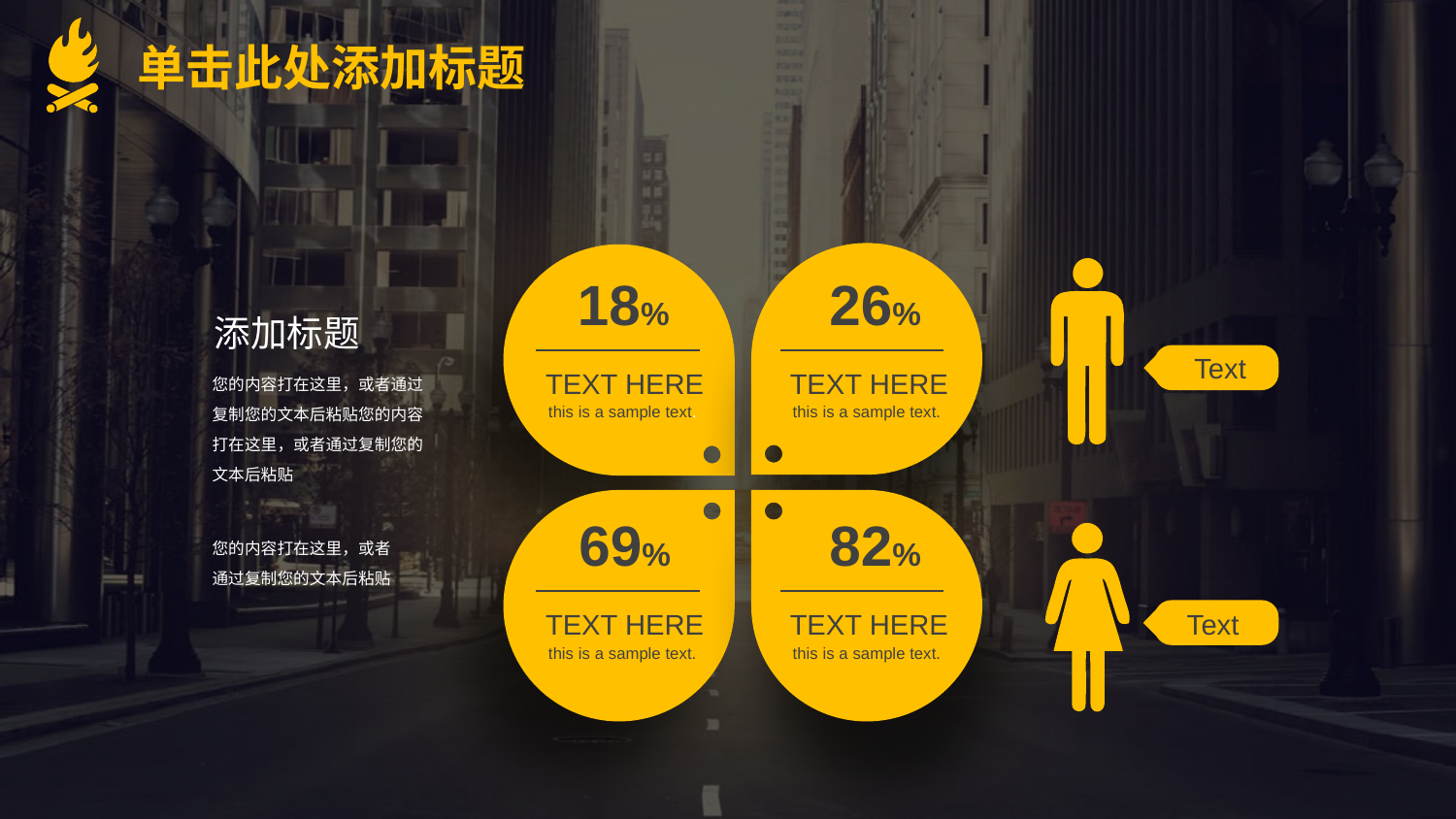

单击此处添加标题

18%
26%
添加标题
您的内容打在这里，或者通过复制您的文本后粘贴您的内容打在这里，或者通过复制您的文本后粘贴
您的内容打在这里，或者通过复制您的文本后粘贴
Text

TEXT HERE
this is a sample text.

TEXT HERE
this is a sample text.

69%
82%

TEXT HERE
this is a sample text.

TEXT HERE
this is a sample text.
Text